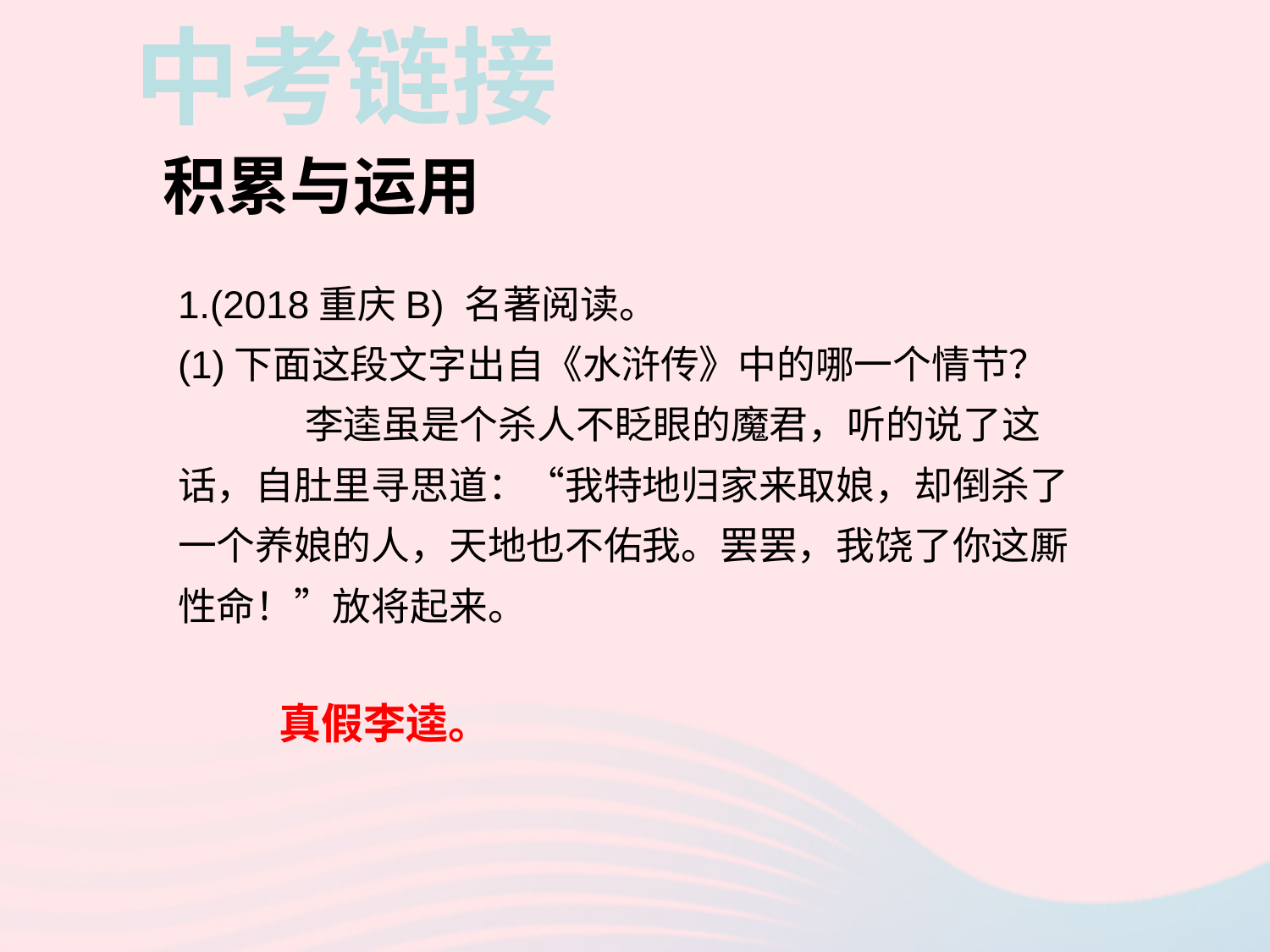

中考链接
积累与运用
1.(2018重庆B) 名著阅读。
(1)下面这段文字出自《水浒传》中的哪一个情节？
	李逵虽是个杀人不眨眼的魔君，听的说了这话，自肚里寻思道：“我特地归家来取娘，却倒杀了一个养娘的人，天地也不佑我。罢罢，我饶了你这厮性命！”放将起来。
真假李逵。